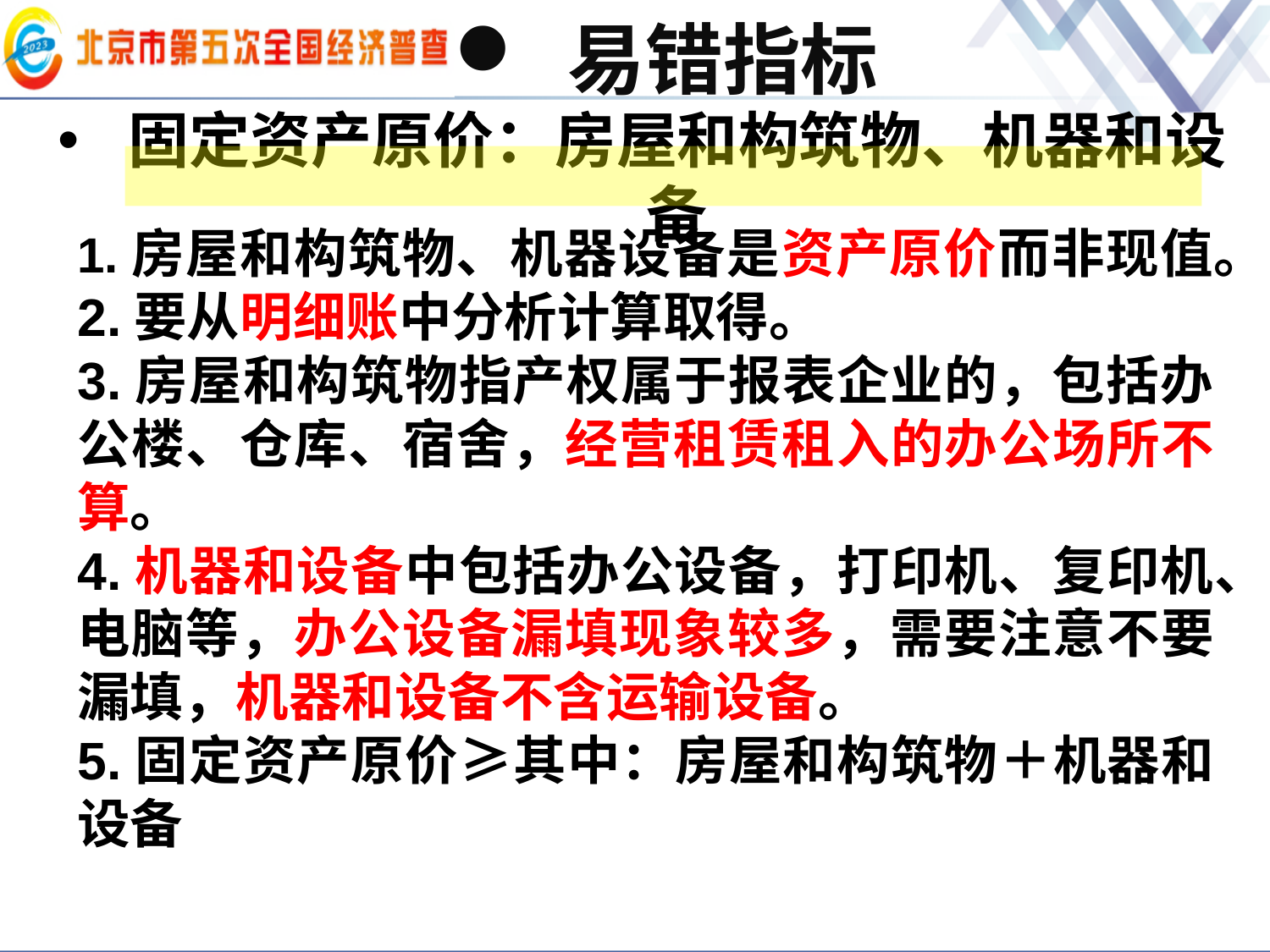

易错指标
# 固定资产原价：房屋和构筑物、机器和设备

1.房屋和构筑物、机器设备是资产原价而非现值。
2.要从明细账中分析计算取得。
3.房屋和构筑物指产权属于报表企业的，包括办公楼、仓库、宿舍，经营租赁租入的办公场所不算。
4.机器和设备中包括办公设备，打印机、复印机、电脑等，办公设备漏填现象较多，需要注意不要漏填，机器和设备不含运输设备。
5.固定资产原价≥其中：房屋和构筑物＋机器和设备